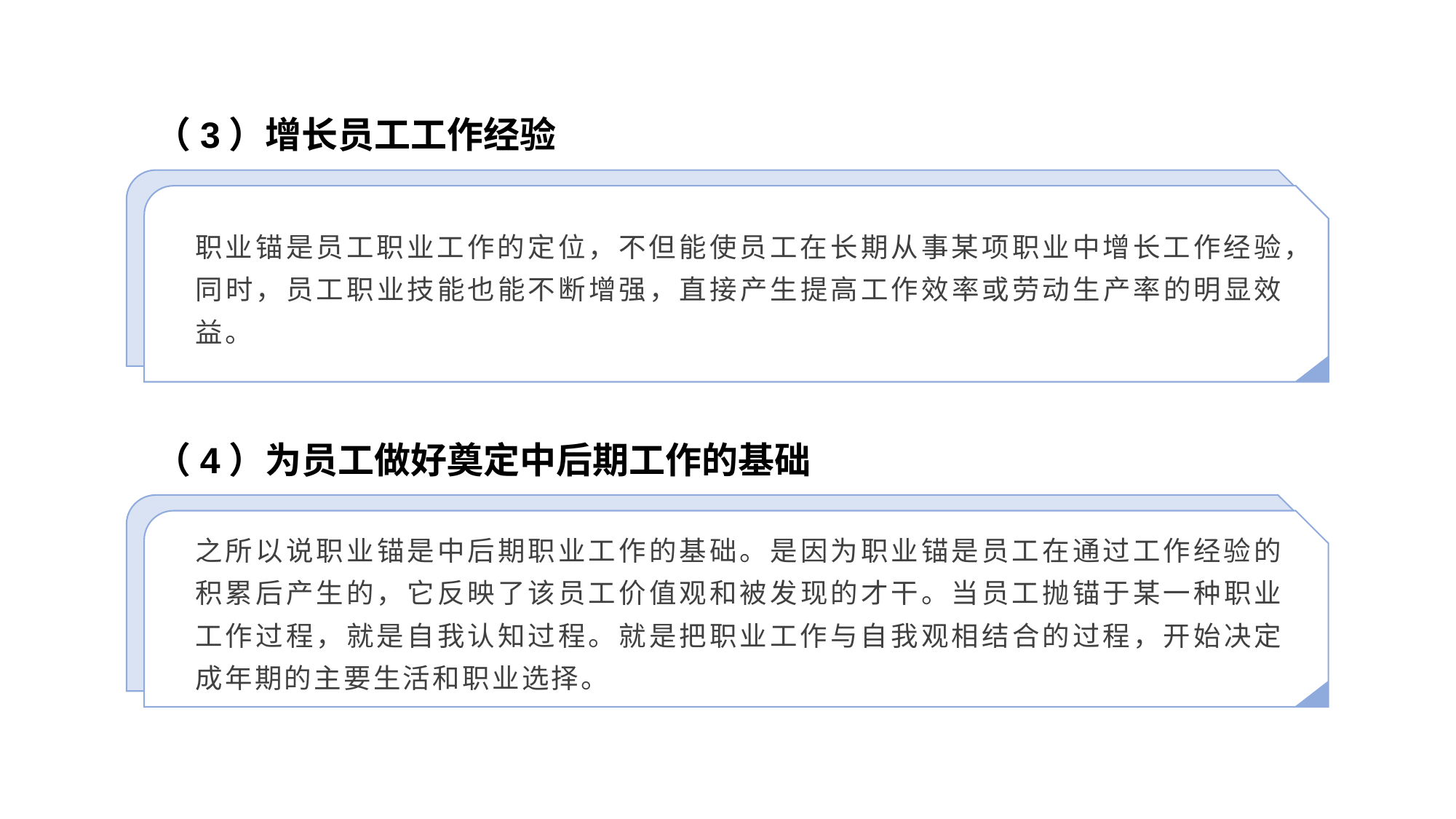

（3）增长员工工作经验

职业锚是员工职业工作的定位，不但能使员工在长期从事某项职业中增长工作经验，同时，员工职业技能也能不断增强，直接产生提高工作效率或劳动生产率的明显效益。
（4）为员工做好奠定中后期工作的基础

之所以说职业锚是中后期职业工作的基础。是因为职业锚是员工在通过工作经验的积累后产生的，它反映了该员工价值观和被发现的才干。当员工抛锚于某一种职业工作过程，就是自我认知过程。就是把职业工作与自我观相结合的过程，开始决定成年期的主要生活和职业选择。